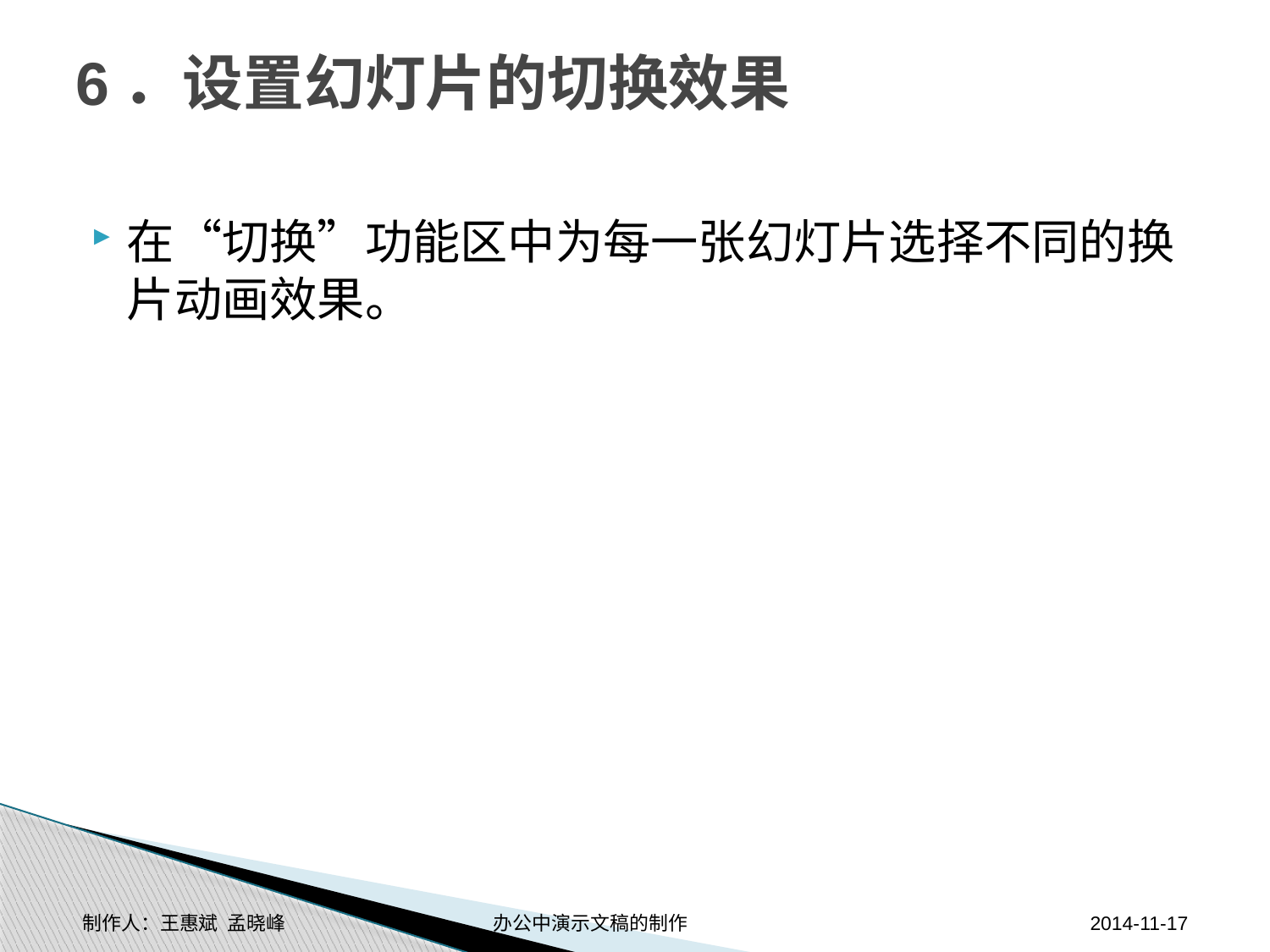

# 6．设置幻灯片的切换效果
在“切换”功能区中为每一张幻灯片选择不同的换片动画效果。

制作人：王惠斌  孟晓峰                                               办公中演示文稿的制作
2014-11-17